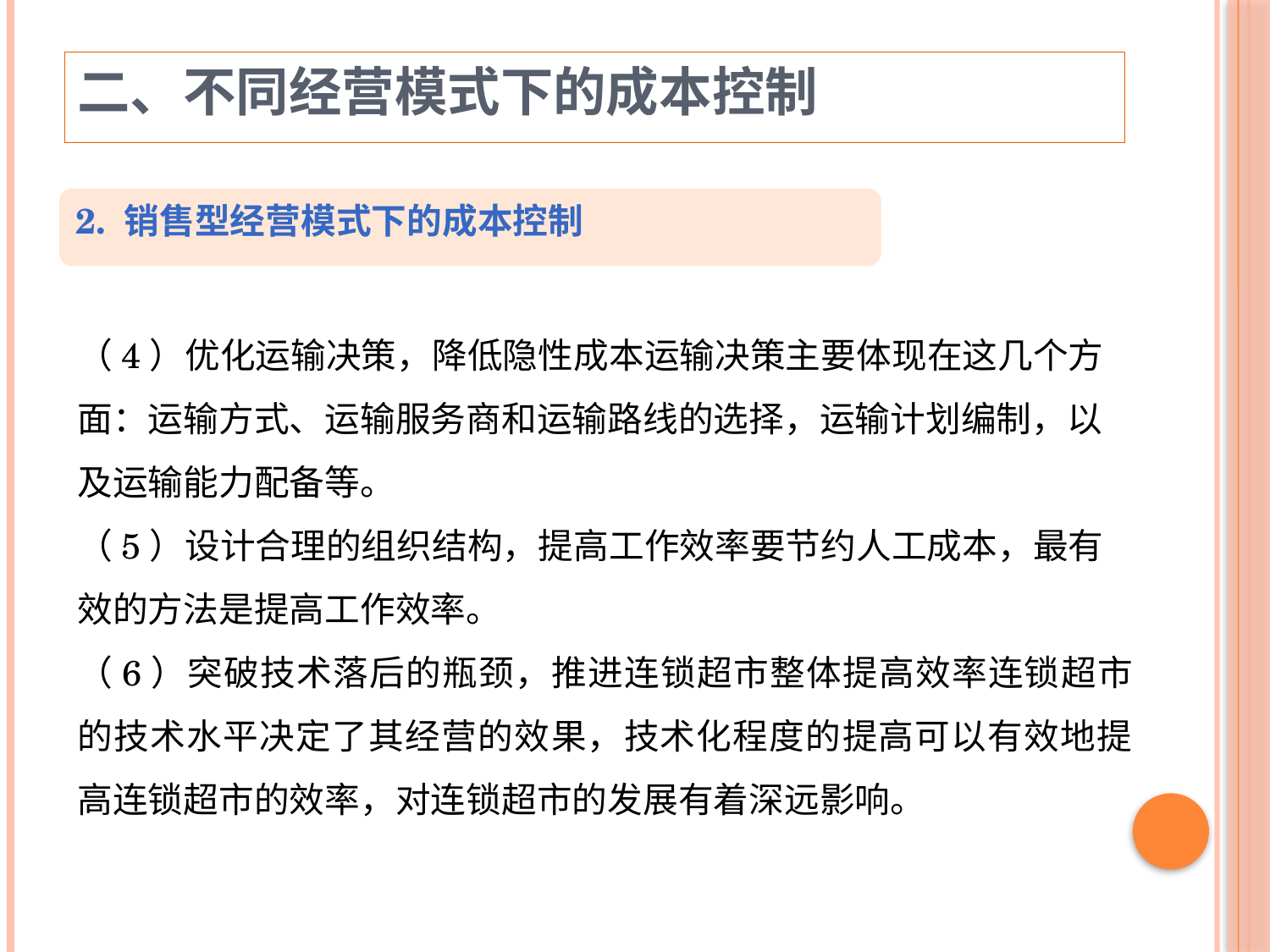

二、不同经营模式下的成本控制
2. 销售型经营模式下的成本控制
（4）优化运输决策，降低隐性成本运输决策主要体现在这几个方面：运输方式、运输服务商和运输路线的选择，运输计划编制，以及运输能力配备等。
（5）设计合理的组织结构，提高工作效率要节约人工成本，最有效的方法是提高工作效率。
（6）突破技术落后的瓶颈，推进连锁超市整体提高效率连锁超市的技术水平决定了其经营的效果，技术化程度的提高可以有效地提高连锁超市的效率，对连锁超市的发展有着深远影响。